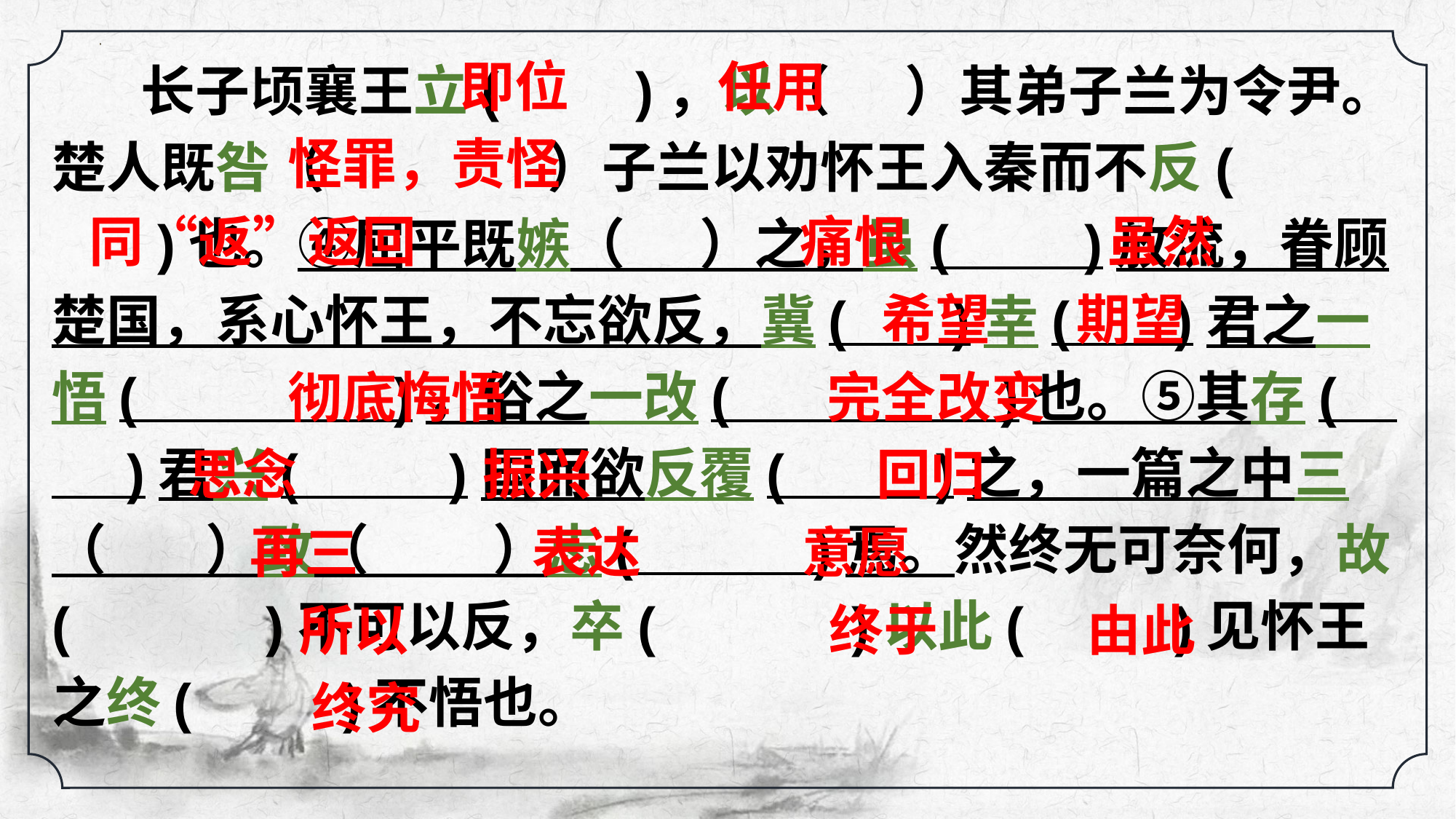

即位            任用
                  怪罪，责怪
  同“返”返回                               痛恨                虽然
                                                                  希望       期望
                  彻底悔悟                          完全改变
          思念               振兴                       回归
               再三              表达             意愿
                   所以                                  终于            由此
                    终究
       长子顷襄王立(         )，以（      ）其弟子兰为令尹。楚人既咎（                  ）子兰以劝怀王入秦而不反(                   )也。④屈平既嫉（      ）之，虽(         )放流，眷顾楚国，系心怀王，不忘欲反，冀(       )幸(       )君之一悟(                 )，俗之一改(                  )也。⑤其存(          )君兴(          )国而欲反覆(          )之，一篇之中三（        ）致（          ）志(            )焉。然终无可奈何，故(             )不可以反，卒(             )以此(          )见怀王之终(          )不悟也。